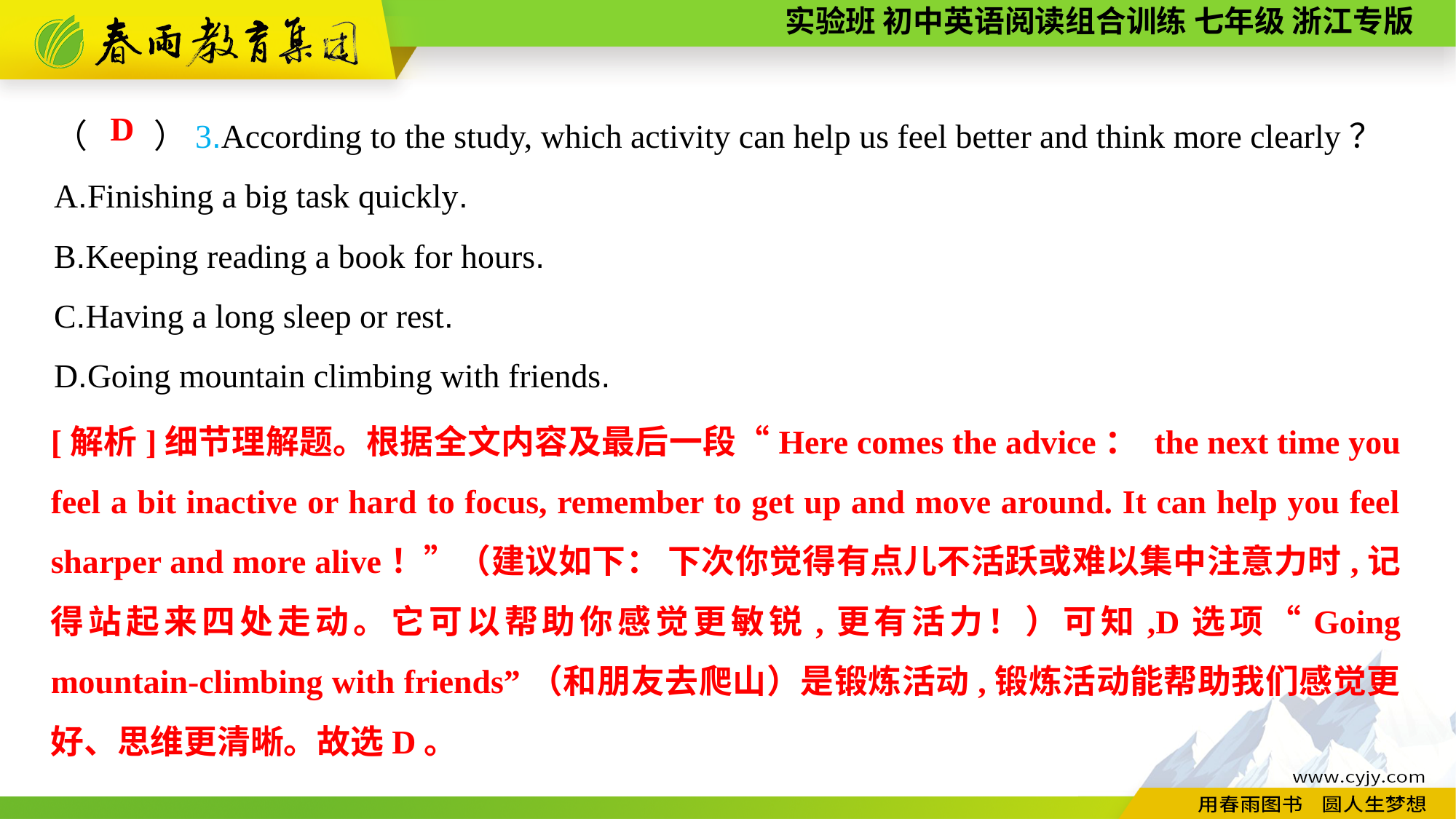

（　　）3.According to the study, which activity can help us feel better and think more clearly？
A.Finishing a big task quickly.
B.Keeping reading a book for hours.
C.Having a long sleep or rest.
D.Going mountain climbing with friends.
D
[解析]细节理解题。根据全文内容及最后一段“Here comes the advice： the next time you feel a bit inactive or hard to focus, remember to get up and move around. It can help you feel sharper and more alive！”（建议如下： 下次你觉得有点儿不活跃或难以集中注意力时,记得站起来四处走动。它可以帮助你感觉更敏锐,更有活力！）可知,D选项“Going mountain-climbing with friends”（和朋友去爬山）是锻炼活动,锻炼活动能帮助我们感觉更好、思维更清晰。故选D。